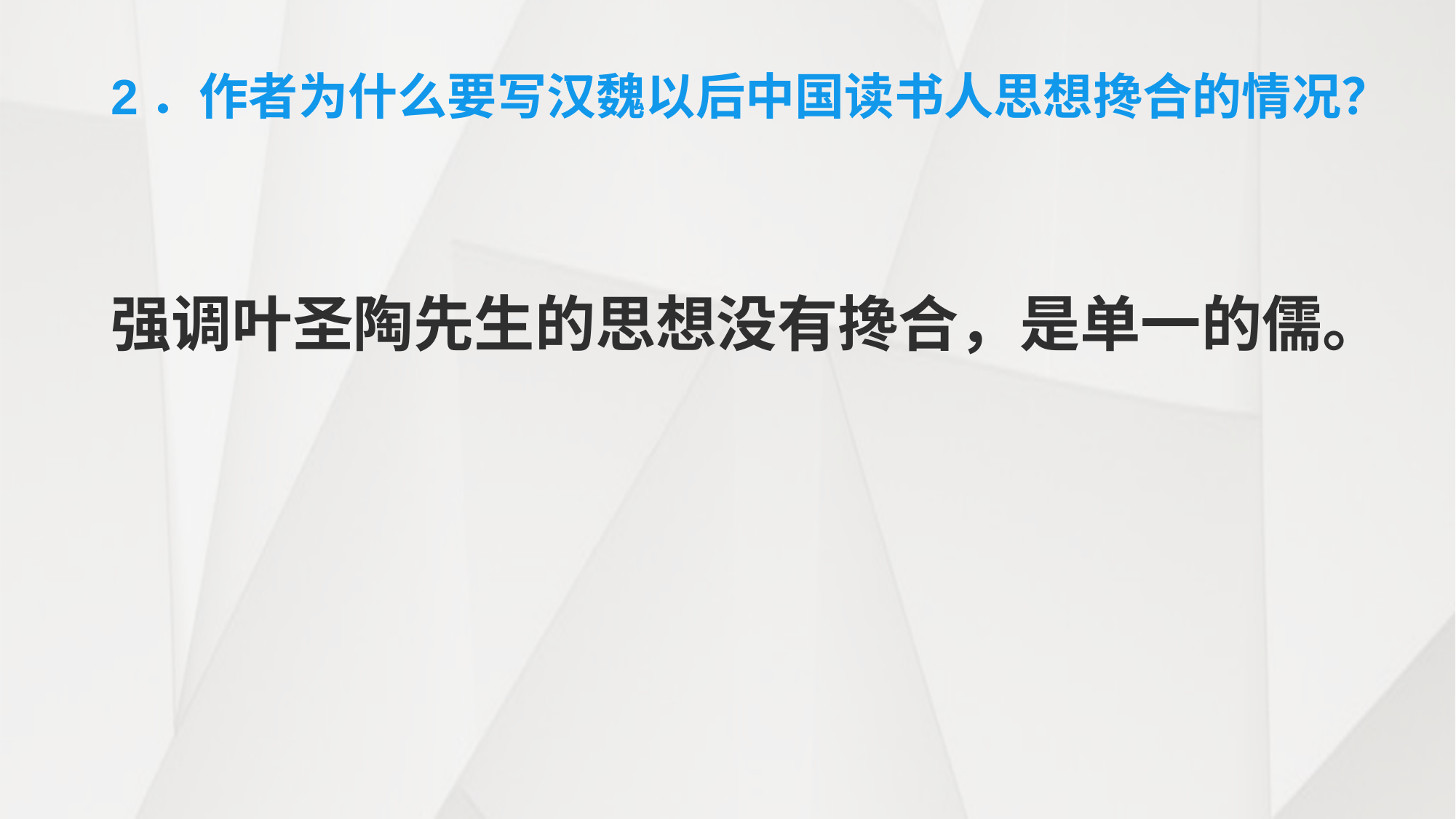

# 2．作者为什么要写汉魏以后中国读书人思想搀合的情况？

强调叶圣陶先生的思想没有搀合，是单一的儒。